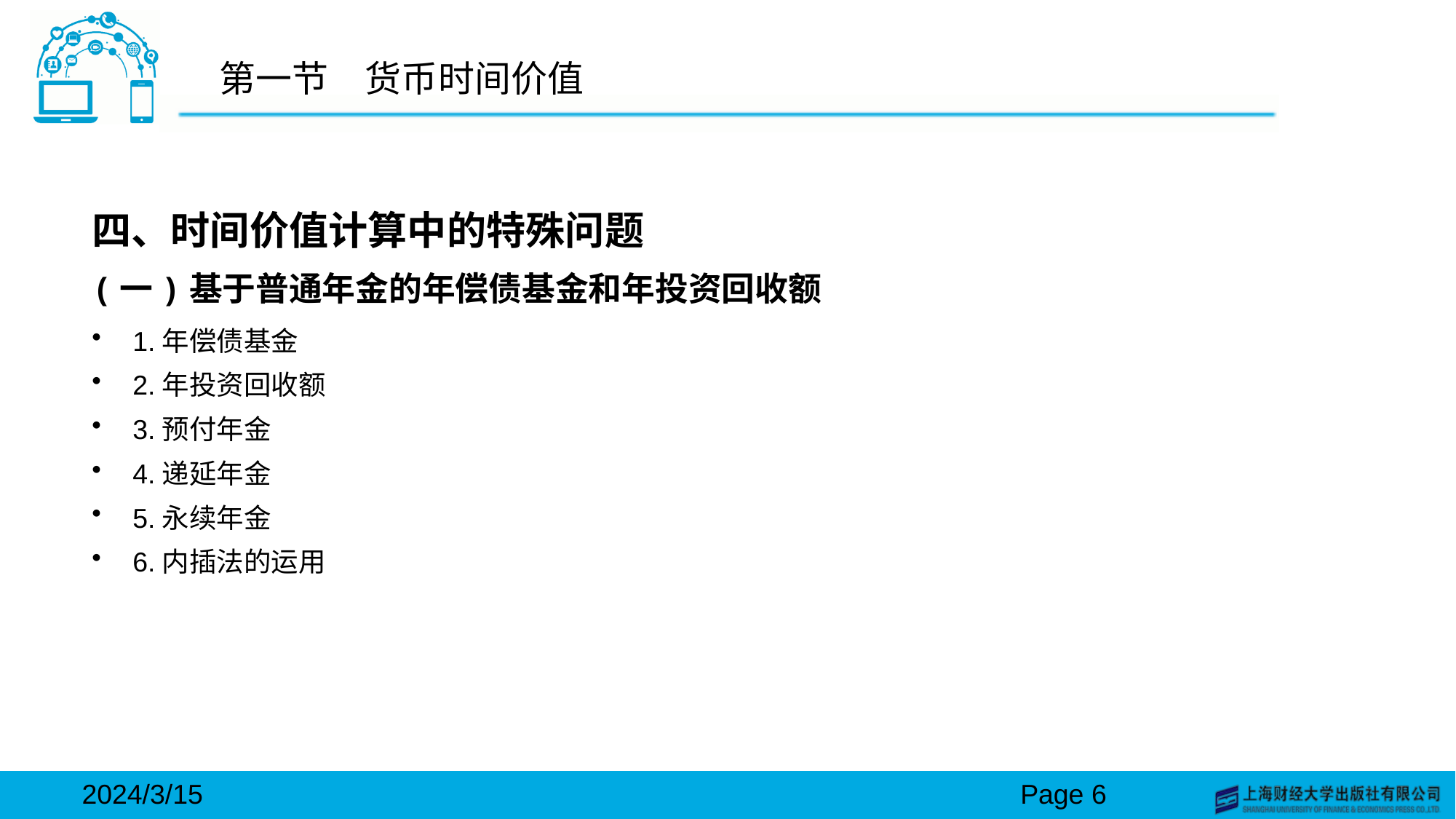

# 第一节　货币时间价值
四、时间价值计算中的特殊问题
(一)基于普通年金的年偿债基金和年投资回收额
1.年偿债基金
2.年投资回收额
3.预付年金
4.递延年金
5.永续年金
6.内插法的运用

2024/3/15
Page 6